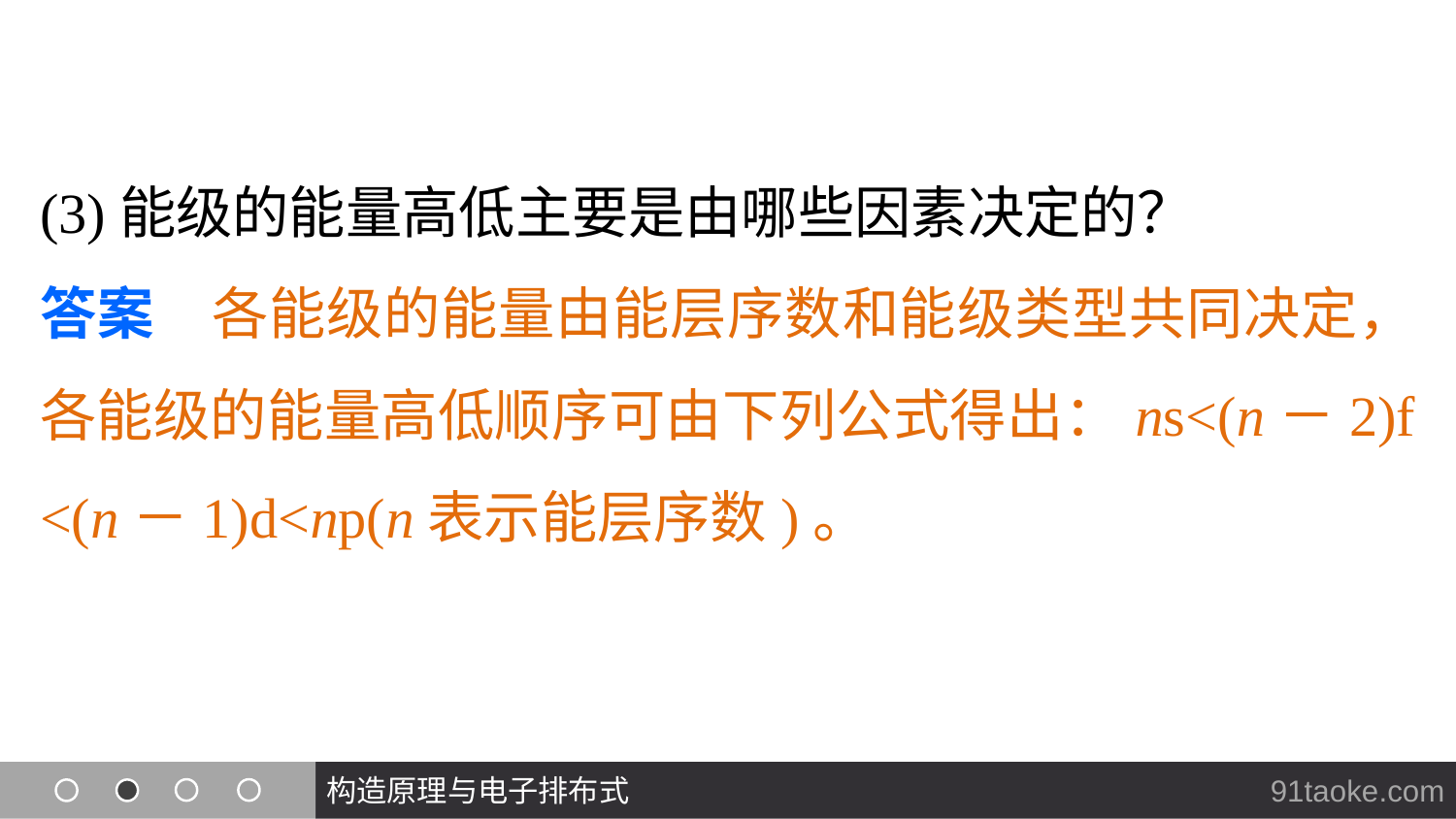

(3)能级的能量高低主要是由哪些因素决定的？
答案　各能级的能量由能层序数和能级类型共同决定，各能级的能量高低顺序可由下列公式得出：ns<(n－2)f <(n－1)d<np(n表示能层序数)。